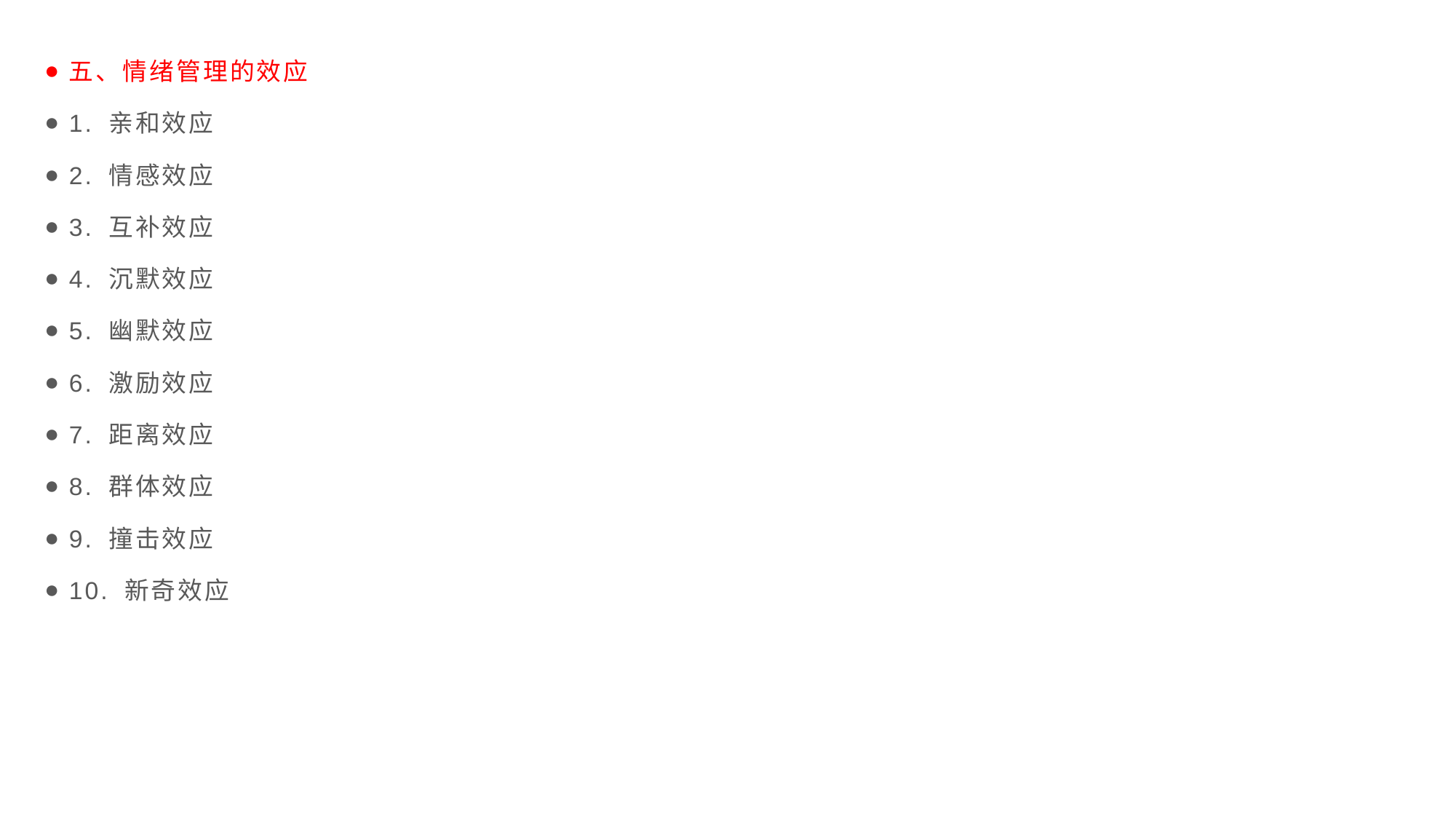

五、情绪管理的效应
1. 亲和效应
2. 情感效应
3. 互补效应
4. 沉默效应
5. 幽默效应
6. 激励效应
7. 距离效应
8. 群体效应
9. 撞击效应
10. 新奇效应